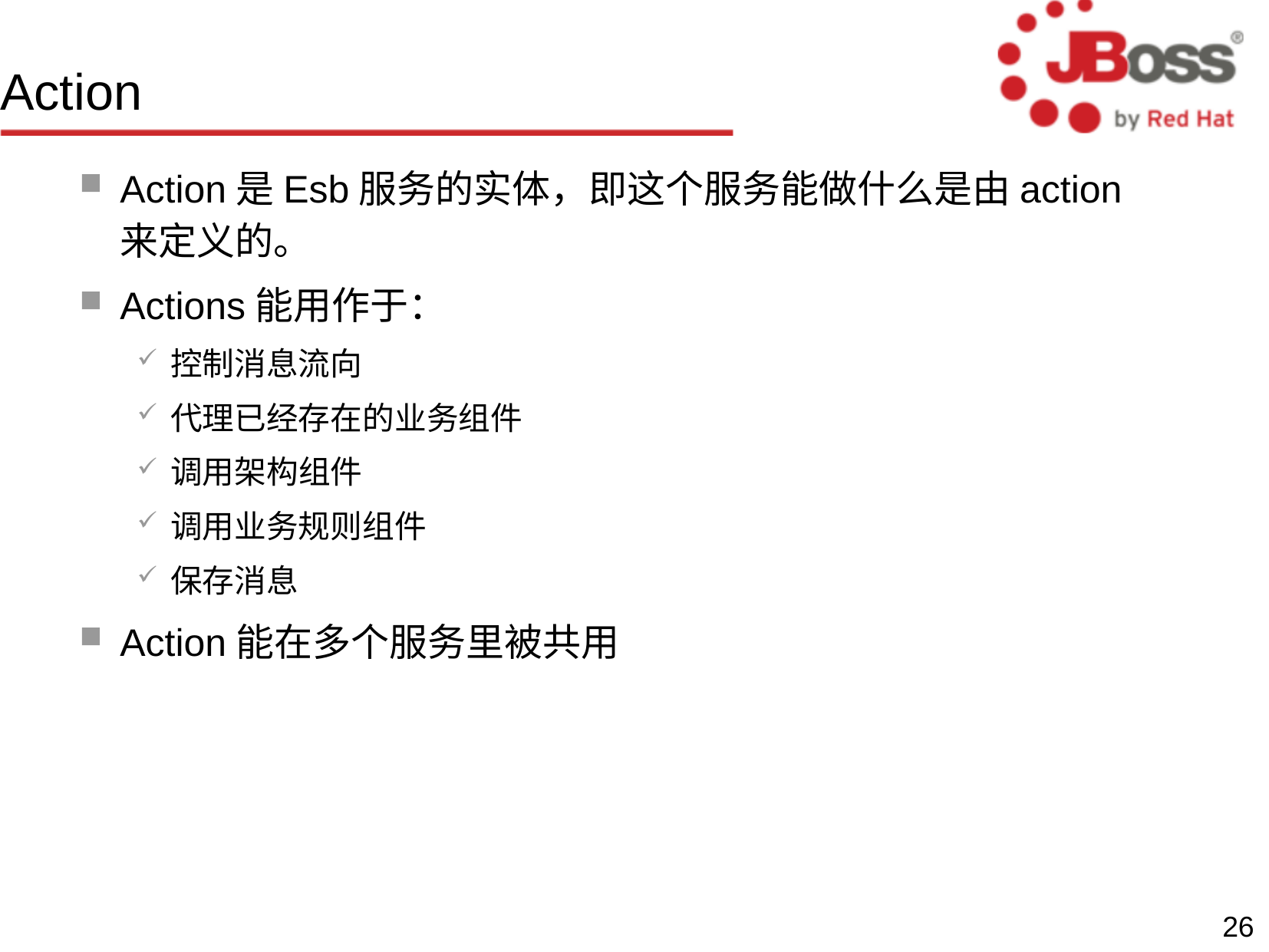

# Action
Action是Esb服务的实体，即这个服务能做什么是由action来定义的。
Actions能用作于：
控制消息流向
代理已经存在的业务组件
调用架构组件
调用业务规则组件
保存消息
Action能在多个服务里被共用